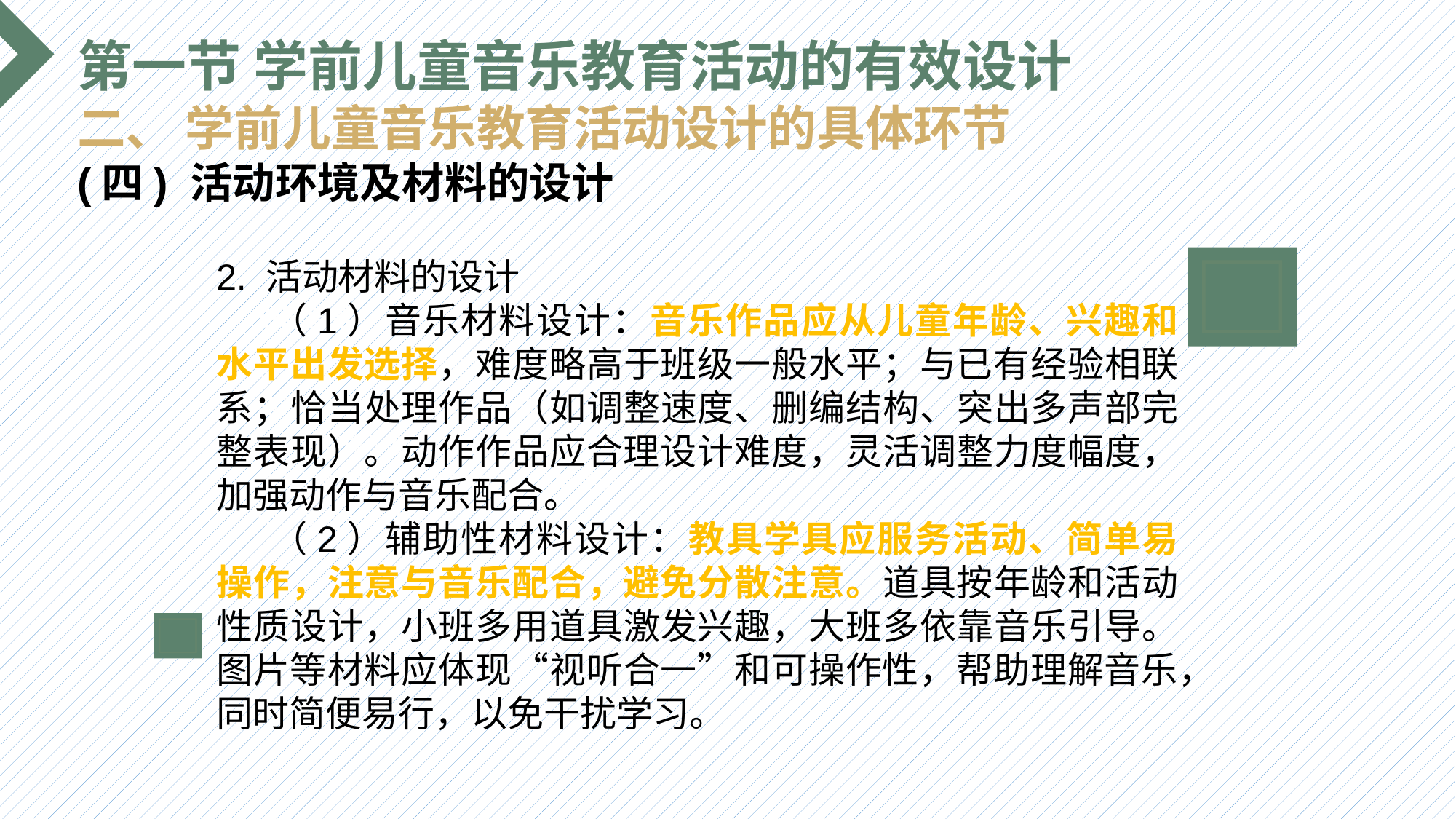

第一节 学前儿童音乐教育活动的有效设计
二、 学前儿童音乐教育活动设计的具体环节
(四) 活动环境及材料的设计

2. 活动材料的设计
（1）音乐材料设计：音乐作品应从儿童年龄、兴趣和水平出发选择，难度略高于班级一般水平；与已有经验相联系；恰当处理作品（如调整速度、删编结构、突出多声部完整表现）。动作作品应合理设计难度，灵活调整力度幅度，加强动作与音乐配合。
（2）辅助性材料设计：教具学具应服务活动、简单易操作，注意与音乐配合，避免分散注意。道具按年龄和活动性质设计，小班多用道具激发兴趣，大班多依靠音乐引导。图片等材料应体现“视听合一”和可操作性，帮助理解音乐，同时简便易行，以免干扰学习。

选题背景
输入您的内容，请简要说明，言简意赅即可输入您的内容，请简要说明，言简意赅即可输入您的内容，请简要说明，言简意赅即可输入您的内容，请简要说明，言简意赅即可